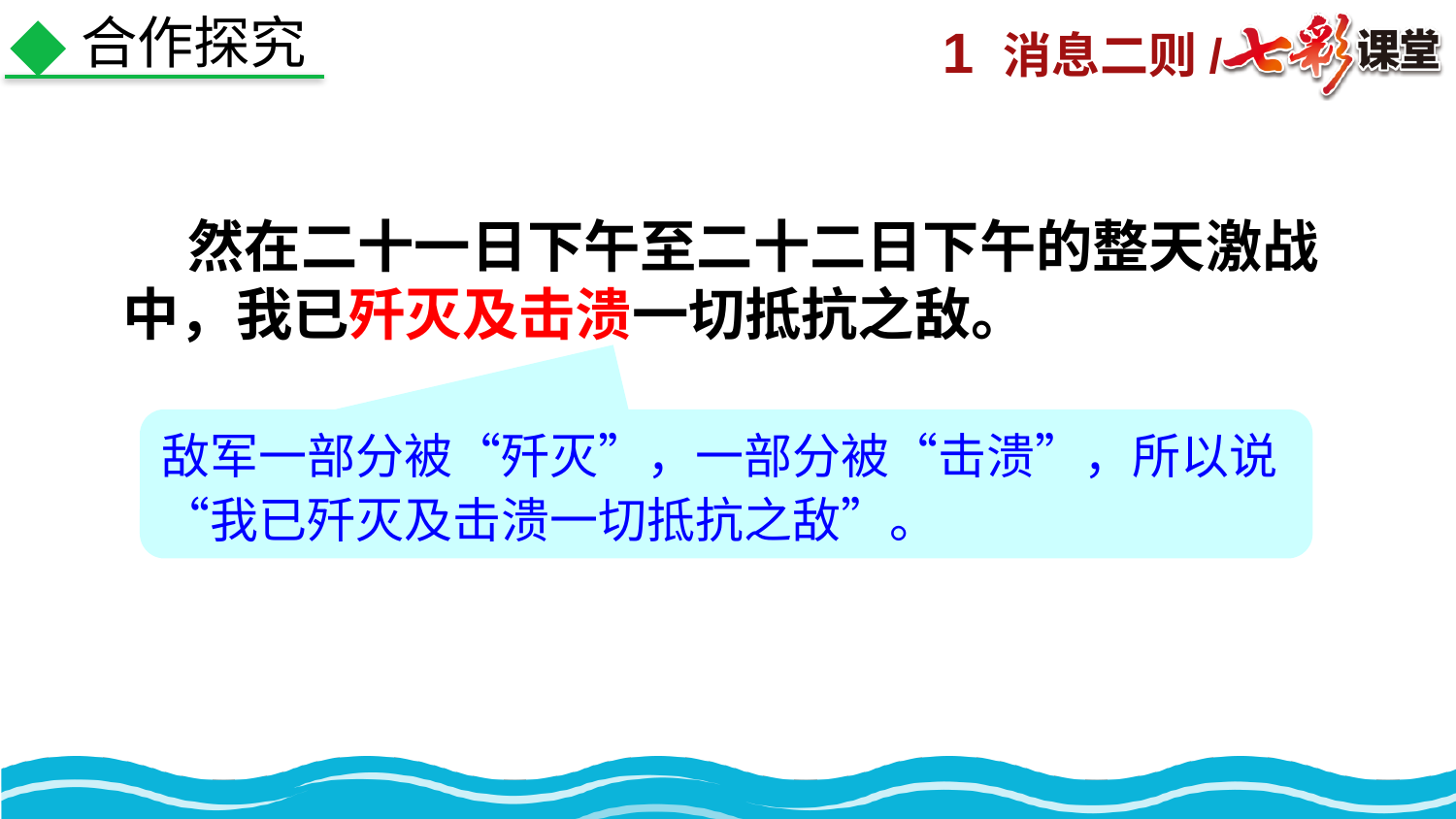

合作探究

    然在二十一日下午至二十二日下午的整天激战中，我已歼灭及击溃一切抵抗之敌。
敌军一部分被“歼灭”，一部分被“击溃”，所以说“我已歼灭及击溃一切抵抗之敌”。